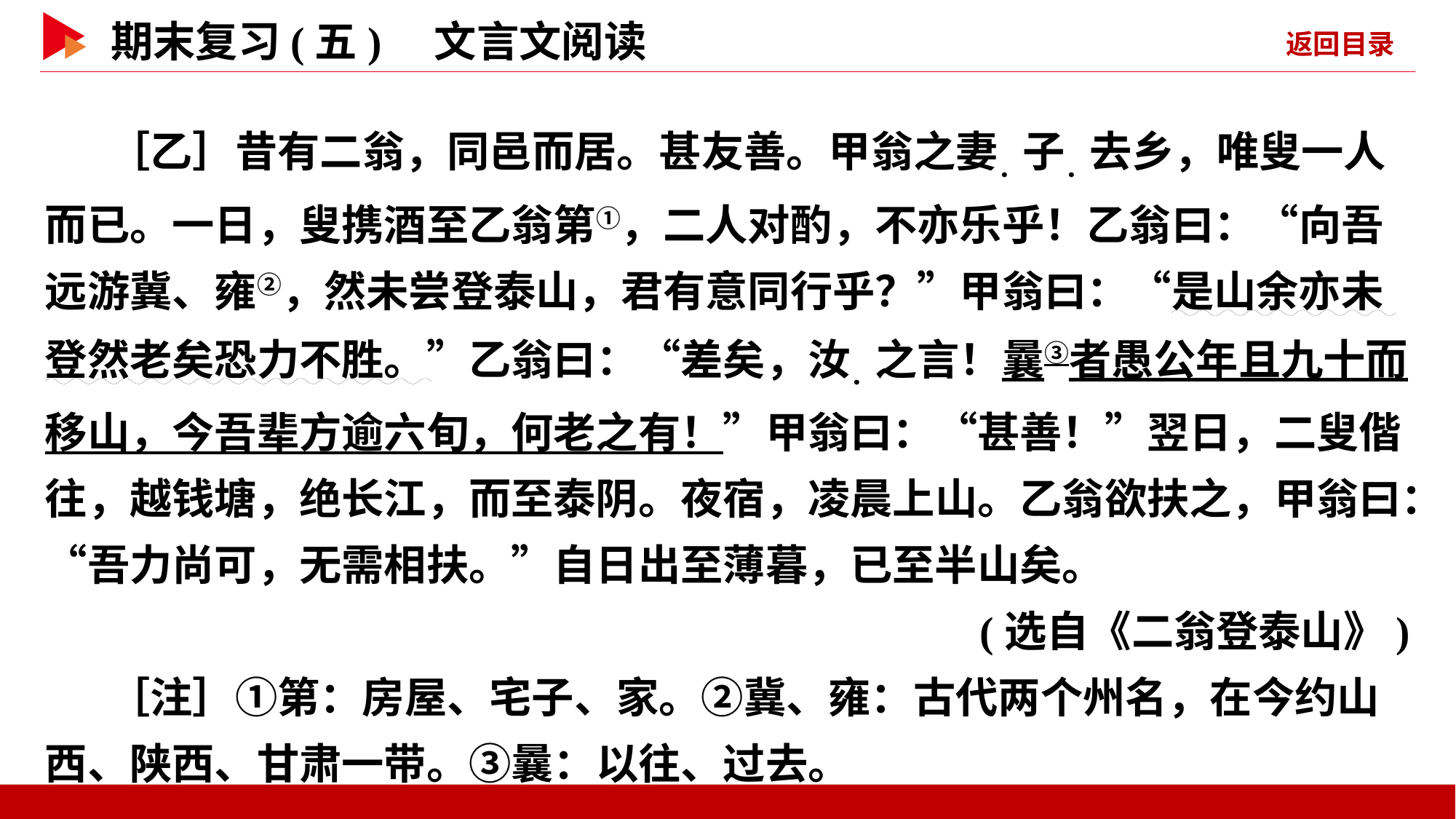

［乙］昔有二翁，同邑而居。甚友善。甲翁之妻．子．去乡，唯叟一人而已。一日，叟携酒至乙翁第①，二人对酌，不亦乐乎！乙翁曰：“向吾远游冀、雍②，然未尝登泰山，君有意同行乎？”甲翁曰：“是山余亦未登然老矣恐力不胜。”乙翁曰：“差矣，汝．之言！曩③者愚公年且九十而移山，今吾辈方逾六旬，何老之有！”甲翁曰：“甚善！”翌日，二叟偕往，越钱塘，绝长江，而至泰阴。夜宿，凌晨上山。乙翁欲扶之，甲翁曰：“吾力尚可，无需相扶。”自日出至薄暮，已至半山矣。
(选自《二翁登泰山》)
  ［注］①第：房屋、宅子、家。②冀、雍：古代两个州名，在今约山西、陕西、甘肃一带。③曩：以往、过去。